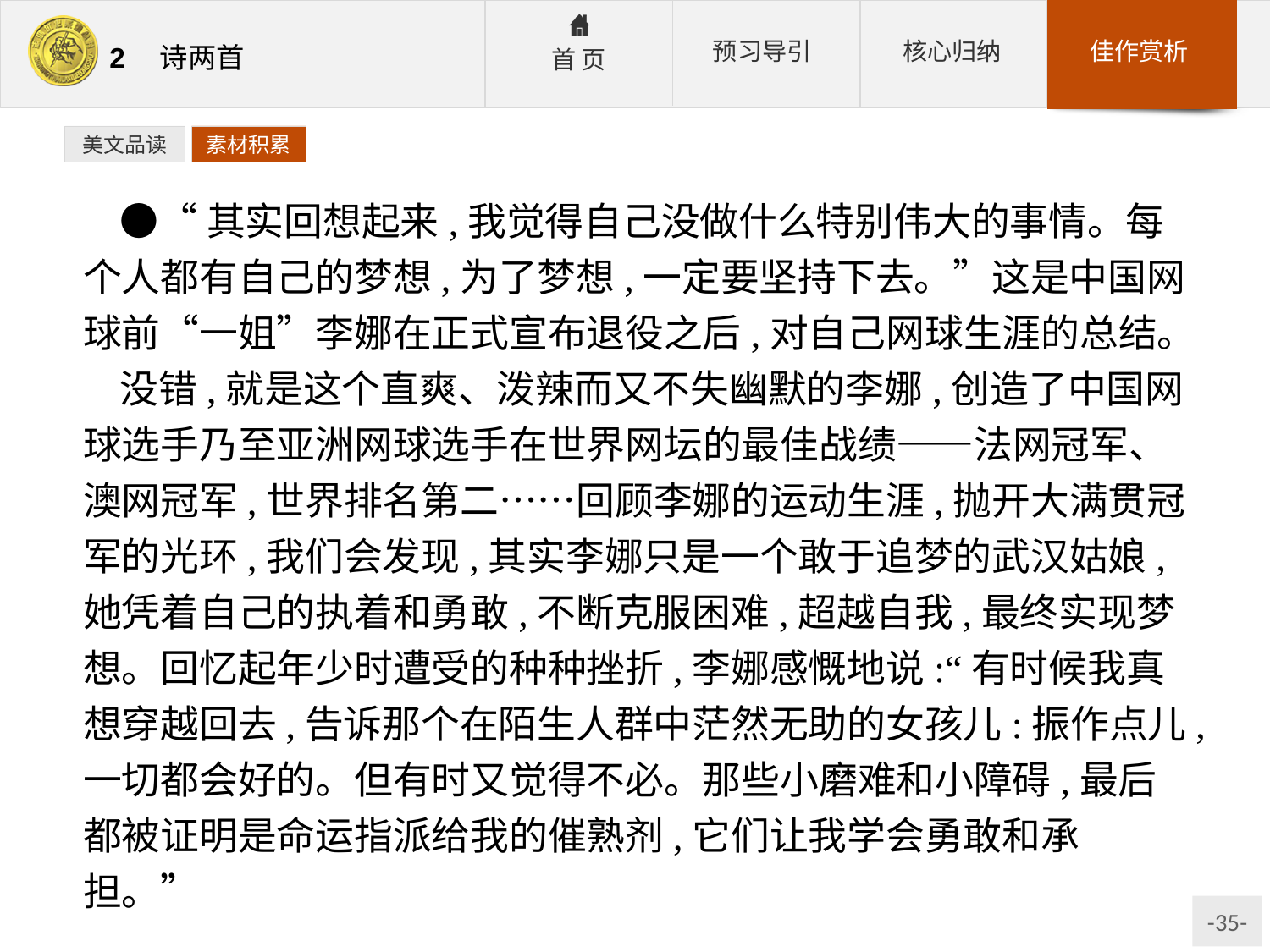

美文品读
素材积累
●“其实回想起来,我觉得自己没做什么特别伟大的事情。每个人都有自己的梦想,为了梦想,一定要坚持下去。”这是中国网球前“一姐”李娜在正式宣布退役之后,对自己网球生涯的总结。
没错,就是这个直爽、泼辣而又不失幽默的李娜,创造了中国网球选手乃至亚洲网球选手在世界网坛的最佳战绩——法网冠军、澳网冠军,世界排名第二……回顾李娜的运动生涯,抛开大满贯冠军的光环,我们会发现,其实李娜只是一个敢于追梦的武汉姑娘,她凭着自己的执着和勇敢,不断克服困难,超越自我,最终实现梦想。回忆起年少时遭受的种种挫折,李娜感慨地说:“有时候我真想穿越回去,告诉那个在陌生人群中茫然无助的女孩儿:振作点儿,一切都会好的。但有时又觉得不必。那些小磨难和小障碍,最后都被证明是命运指派给我的催熟剂,它们让我学会勇敢和承担。”